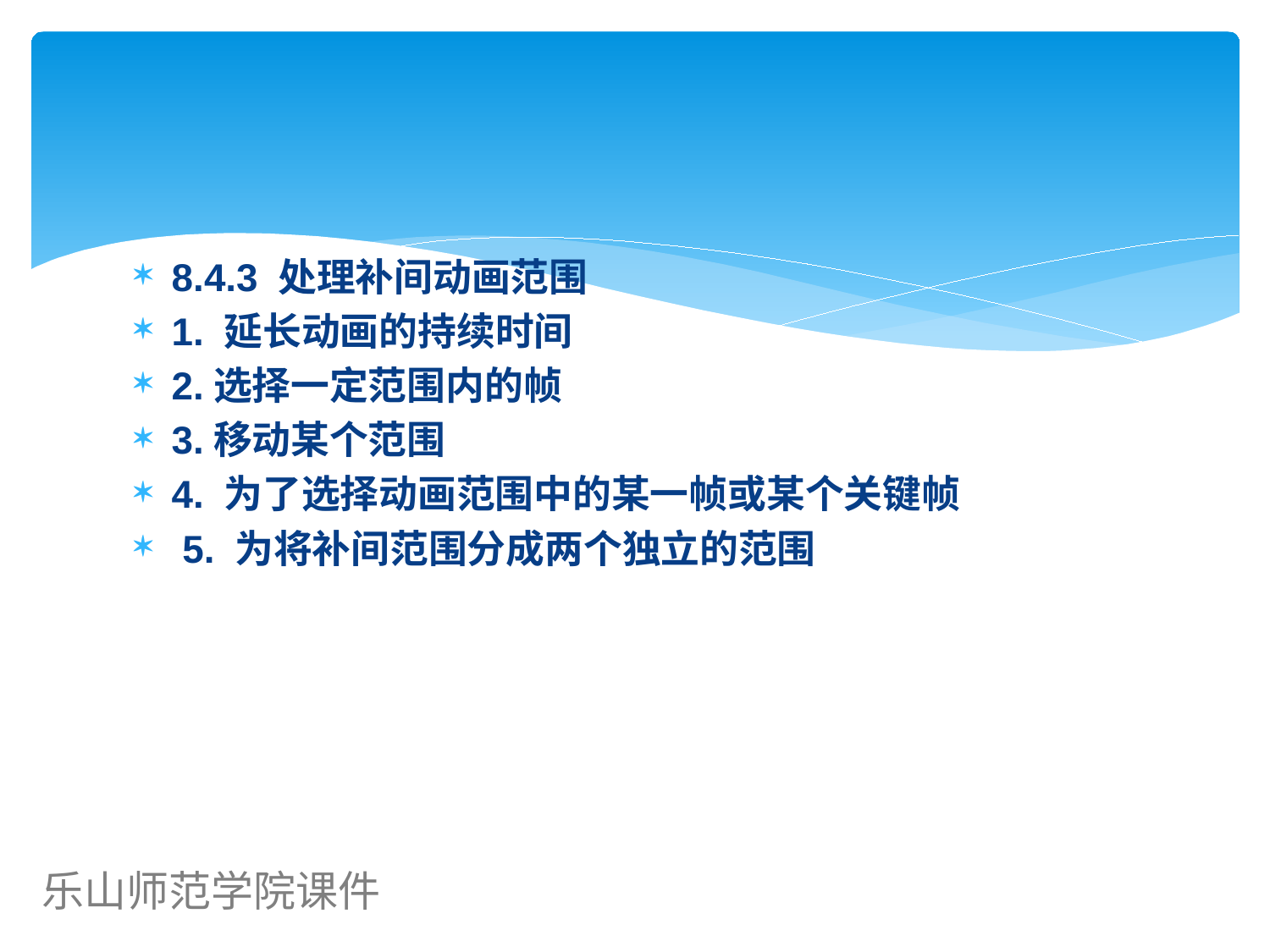

8.4.3 处理补间动画范围
1. 延长动画的持续时间
2.选择一定范围内的帧
3.移动某个范围
4. 为了选择动画范围中的某一帧或某个关键帧
 5. 为将补间范围分成两个独立的范围